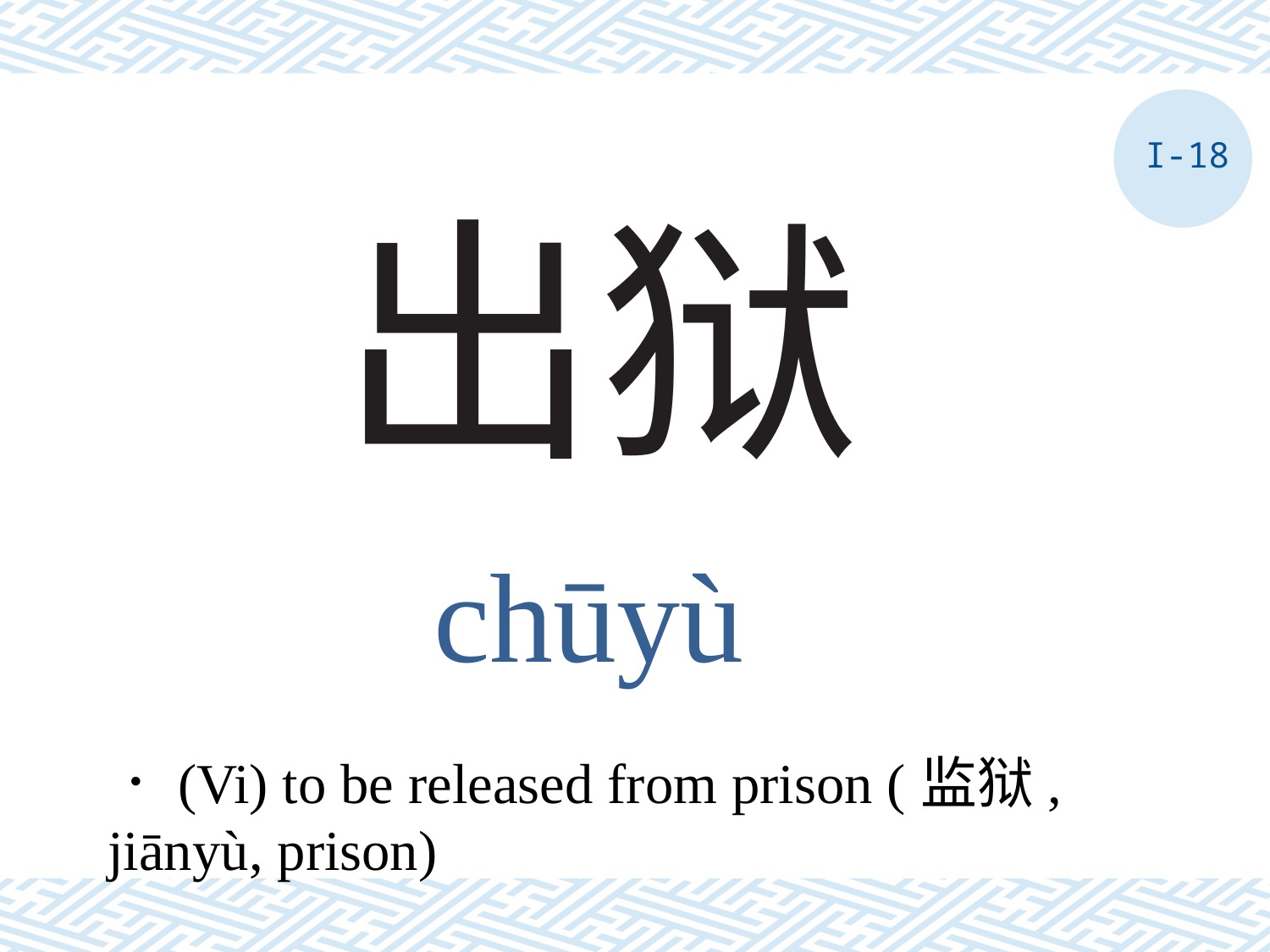

I-18

# 出狱
chūyù
．(Vi) to be released from prison (监狱, jiānyù, prison)